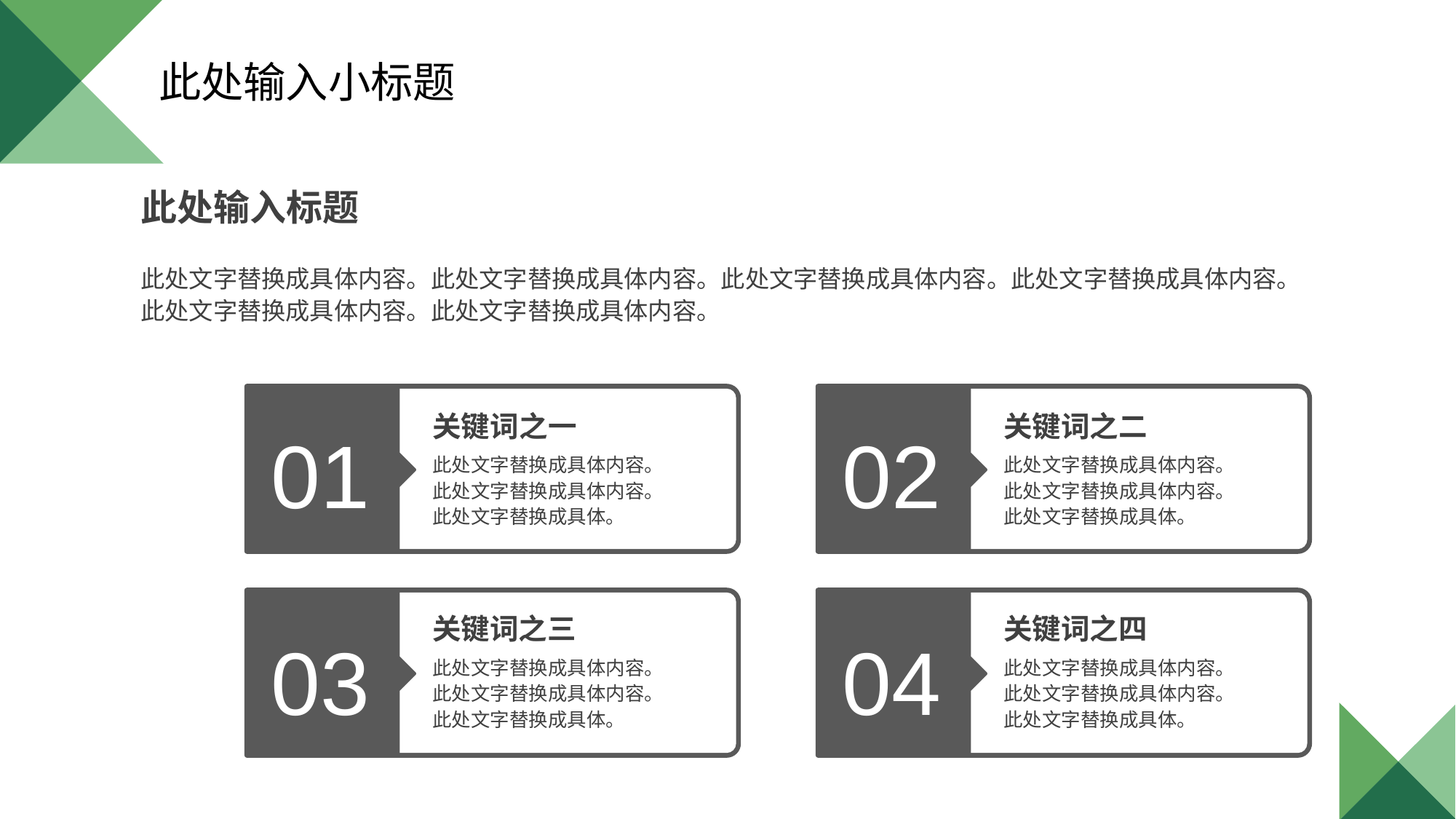

此处输入小标题

此处输入标题

此处文字替换成具体内容。此处文字替换成具体内容。此处文字替换成具体内容。此处文字替换成具体内容。此处文字替换成具体内容。此处文字替换成具体内容。

关键词之一
此处文字替换成具体内容。
此处文字替换成具体内容。
此处文字替换成具体。
01

关键词之二
此处文字替换成具体内容。
此处文字替换成具体内容。
此处文字替换成具体。
02

关键词之三
此处文字替换成具体内容。
此处文字替换成具体内容。
此处文字替换成具体。
03

关键词之四
此处文字替换成具体内容。
此处文字替换成具体内容。
此处文字替换成具体。
04